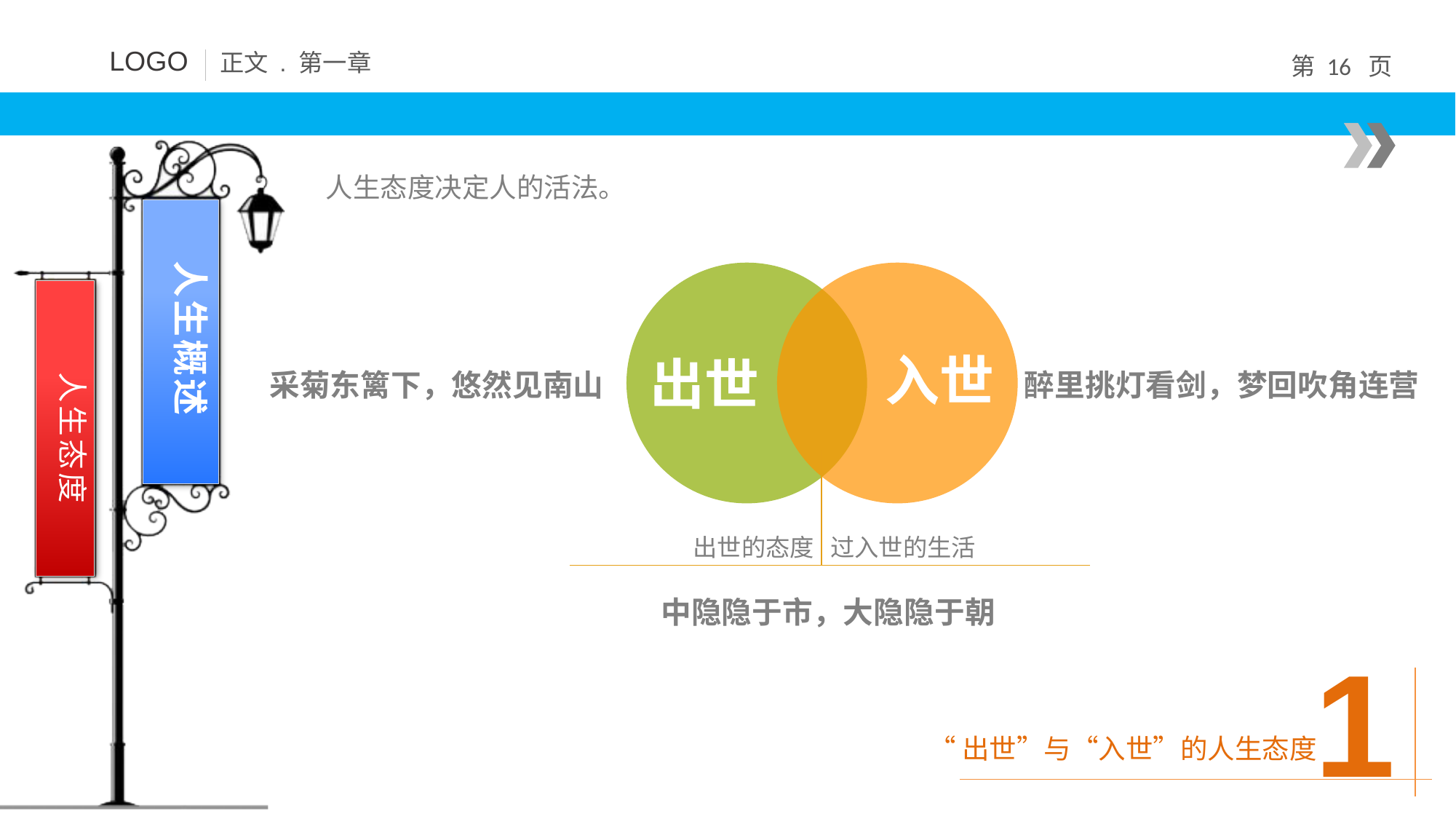

人生态度决定人的活法。

人生态度
入世
出世

采菊东篱下，悠然见南山
醉里挑灯看剑，梦回吹角连营

出世的态度   过入世的生活
中隐隐于市，大隐隐于朝
1
“出世”与“入世”的人生态度